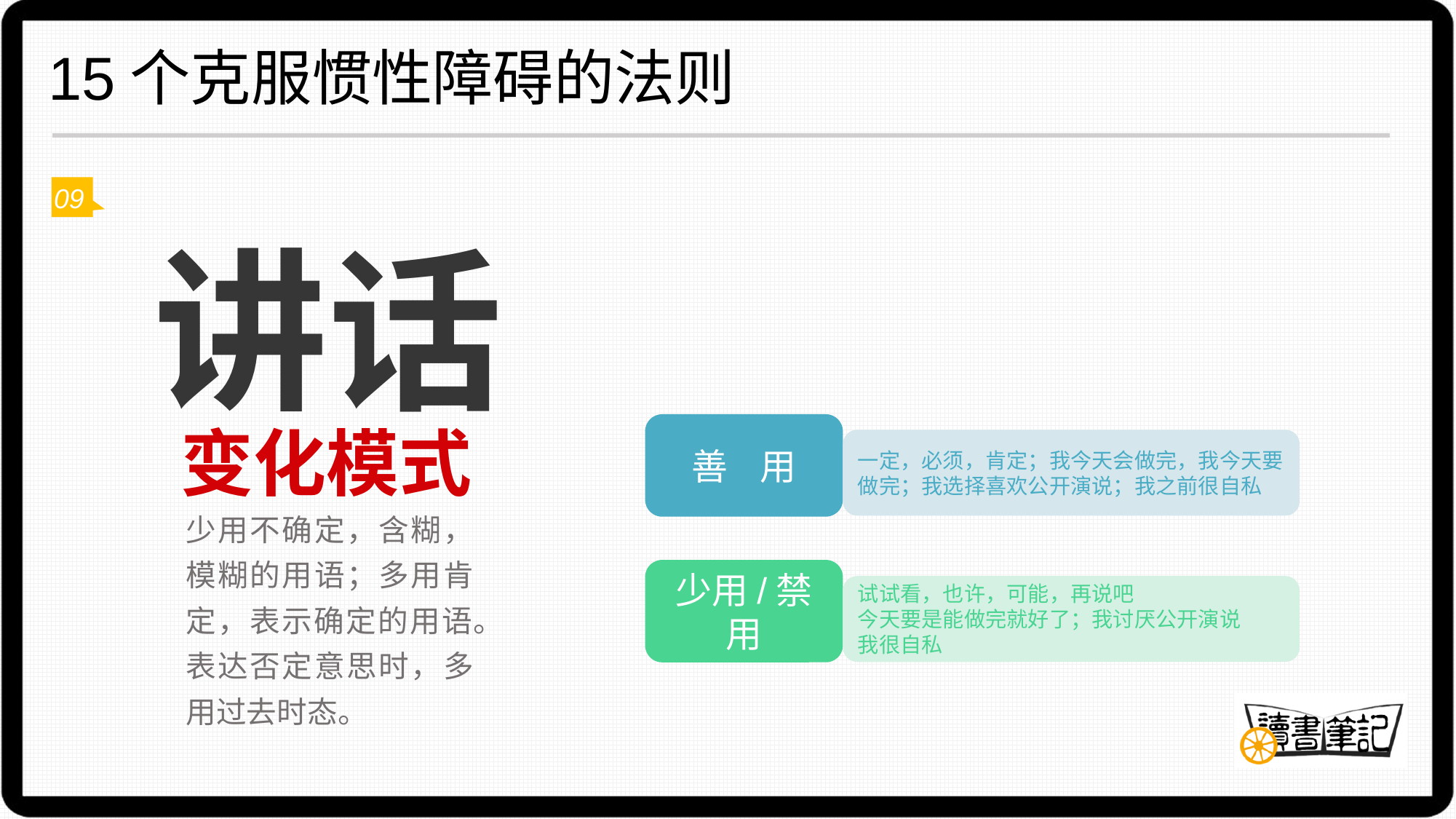

15个克服惯性障碍的法则
讲话
09

变化模式
善    用
一定，必须，肯定；我今天会做完，我今天要做完；我选择喜欢公开演说；我之前很自私
少用不确定，含糊，模糊的用语；多用肯定，表示确定的用语。表达否定意思时，多用过去时态。
少用/禁用
试试看，也许，可能，再说吧
今天要是能做完就好了；我讨厌公开演说
我很自私